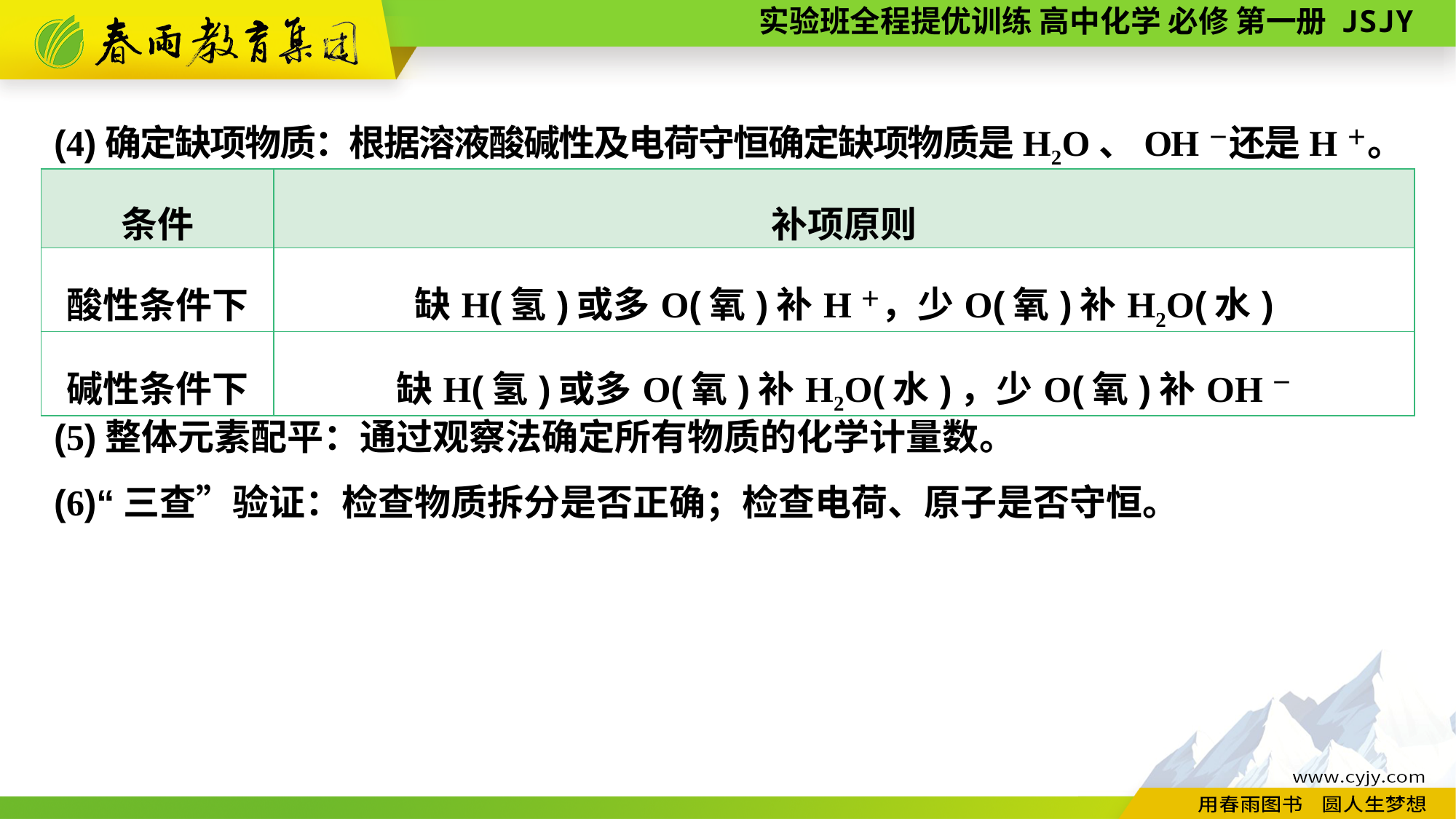

(4)确定缺项物质：根据溶液酸碱性及电荷守恒确定缺项物质是H2O、OH－还是H＋。
| 条件 | 补项原则 |
| --- | --- |
| 酸性条件下 | 缺H(氢)或多O(氧)补H＋，少O(氧)补H2O(水) |
| 碱性条件下 | 缺H(氢)或多O(氧)补H2O(水)，少O(氧)补OH－ |
(5)整体元素配平：通过观察法确定所有物质的化学计量数。
(6)“三查”验证：检查物质拆分是否正确；检查电荷、原子是否守恒。